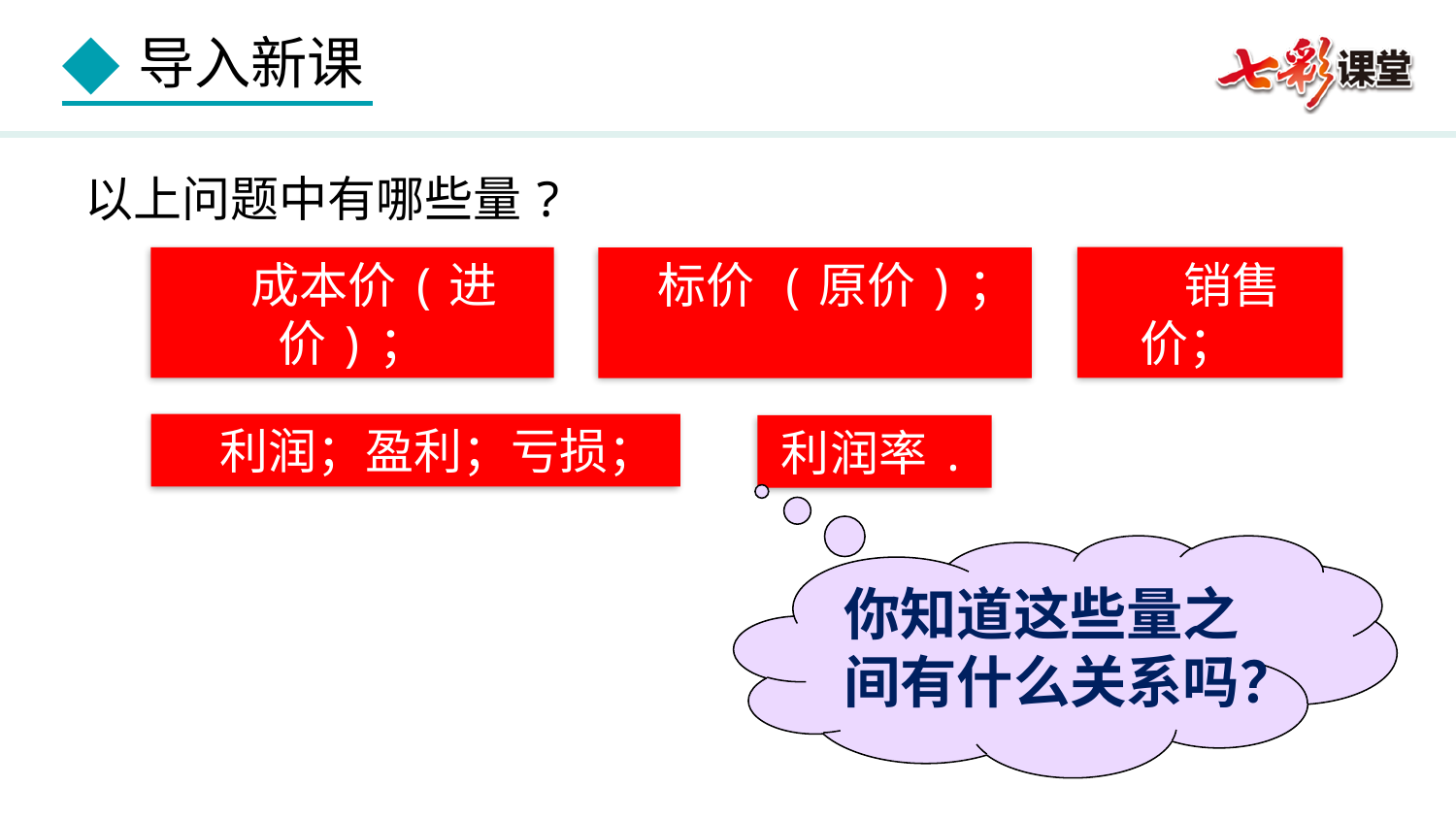

以上问题中有哪些量?
   销售价；
   成本价(进价)；
   标价 (原价)；
   利润；盈利；亏损；
利润率.
你知道这些量之间有什么关系吗？